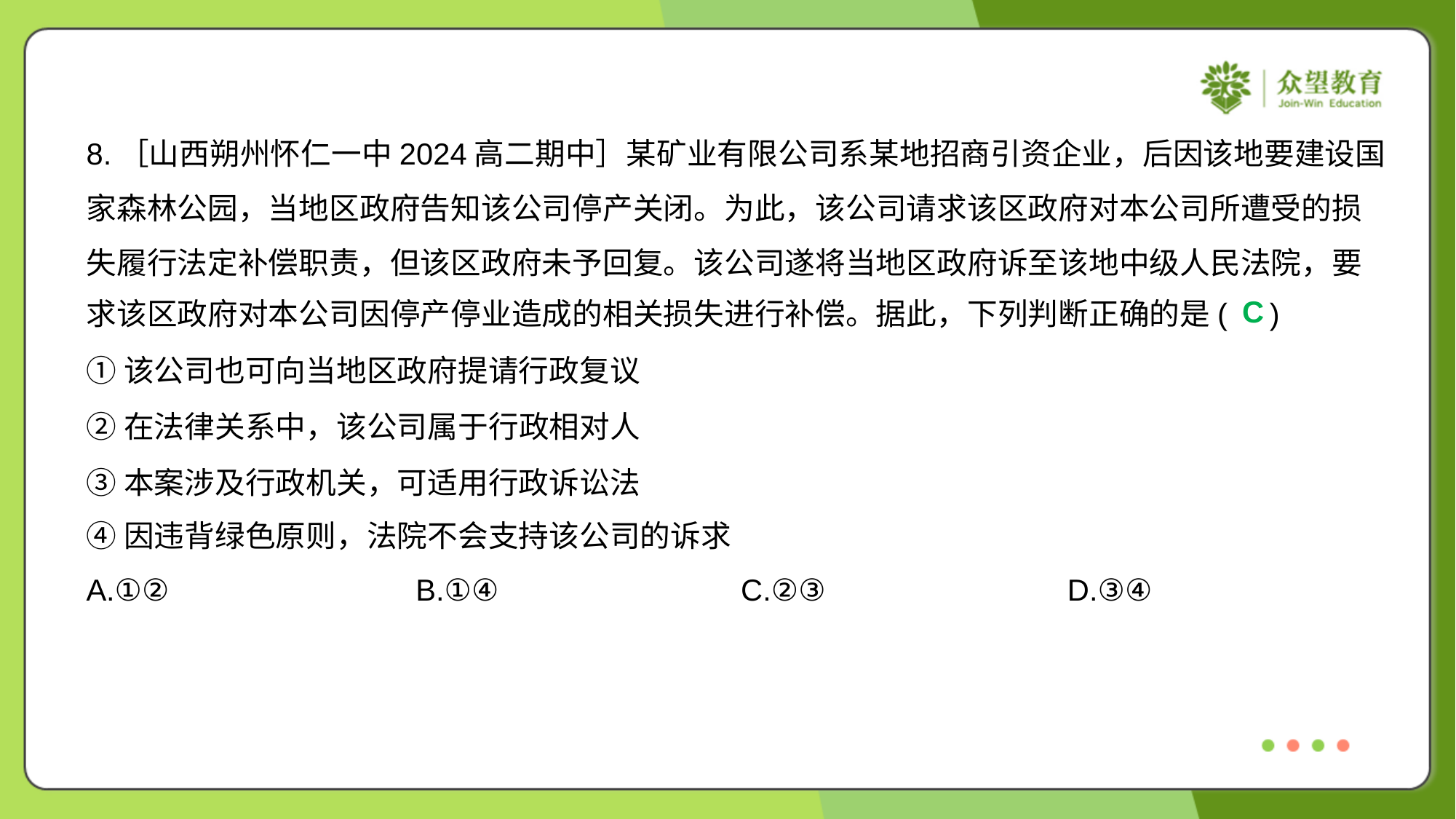

8.［山西朔州怀仁一中2024高二期中］某矿业有限公司系某地招商引资企业，后因该地要建设国
家森林公园，当地区政府告知该公司停产关闭。为此，该公司请求该区政府对本公司所遭受的损
失履行法定补偿职责，但该区政府未予回复。该公司遂将当地区政府诉至该地中级人民法院，要
求该区政府对本公司因停产停业造成的相关损失进行补偿。据此，下列判断正确的是(     )
C
①该公司也可向当地区政府提请行政复议
②在法律关系中，该公司属于行政相对人
③本案涉及行政机关，可适用行政诉讼法
④因违背绿色原则，法院不会支持该公司的诉求
A.①②	B.①④	C.②③	D.③④